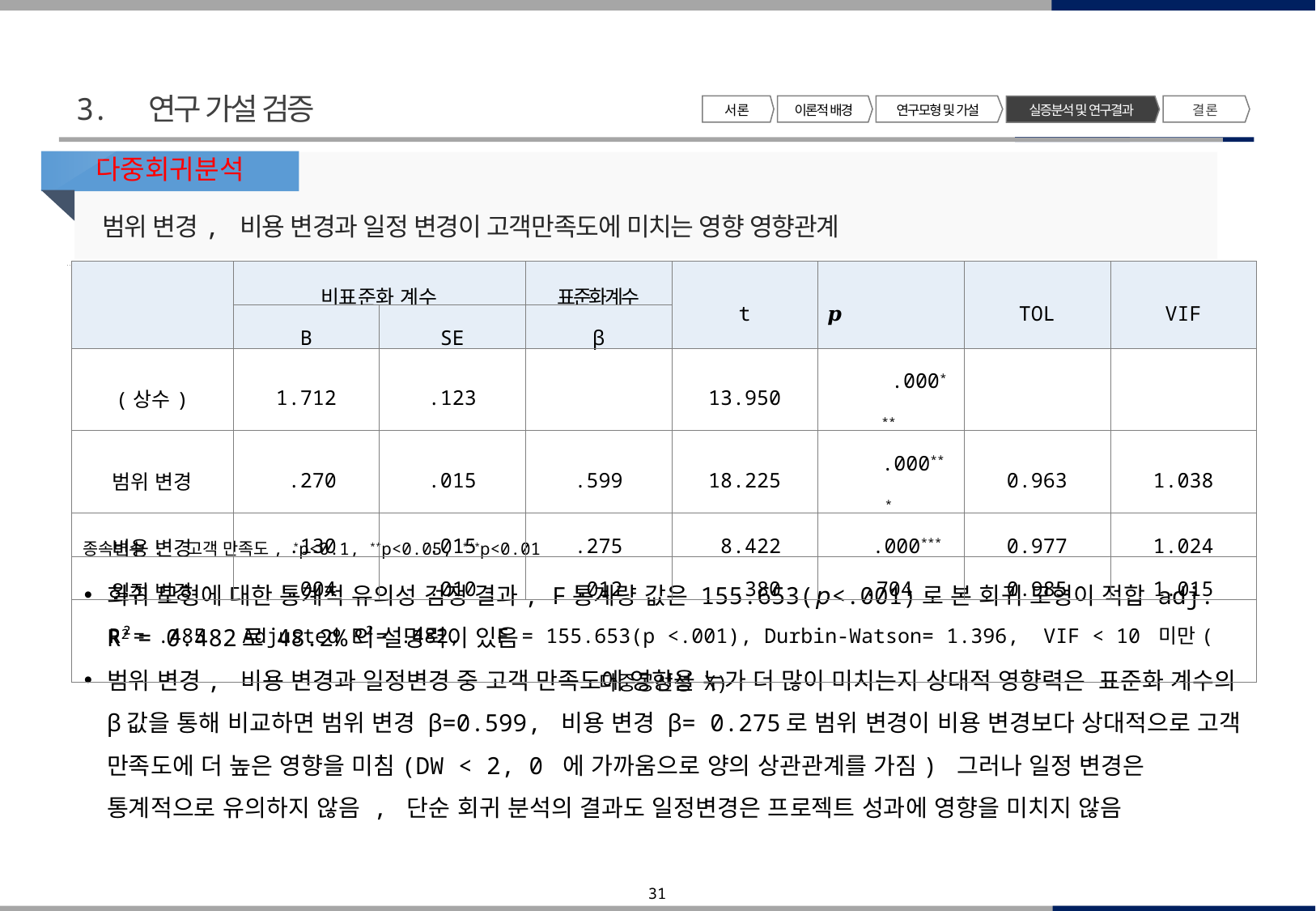

3.  연구 가설 검증
서  론
이론적 배경
연구모형 및 가설
결 론
실증분석 및 연구결과

다중회귀분석

범위 변경, 비용 변경과 일정 변경이 고객만족도에 미치는 영향 영향관계
|  | 비표준화 계수 |  | 표준화계수 | t | 𝒑 | TOL | VIF |
| --- | --- | --- | --- | --- | --- | --- | --- |
|  | B | SE | β |  |  |  |  |
| (상수) | 1.712 | .123 |  | 13.950 | .000\*\*\* |  |  |
| 범위 변경 | .270 | .015 | .599 | 18.225 | .000\*\*\* | 0.963 | 1.038 |
| 비용 변경 | .130 | .015 | .275 | 8.422 | .000\*\*\* | 0.977 | 1.024 |
| 일정 변경 | .004 | .010 | .012 | .380 | .704 | 0.985 | 1.015 |
| R²= .485 Adjusted R²= .482, F = 155.653(p <.001), Durbin-Watson= 1.396, VIF < 10 미만(다중공선성 X) |  |  |  |  |  |  |  |
종속변수 :  고객 만족도, *p<0.1, **p<0.05, ***p<0.01
회귀 모형에 대한 통계적 유의성 검정 결과, F통계량 값은 155.653(𝘱<.001)로 본 회귀 모형이 적합 adj. R2 = 0.482로 48.2%의 설명력이 있음
범위 변경, 비용 변경과 일정변경 중 고객 만족도에 영향을 누가 더 많이 미치는지 상대적 영향력은  표준화 계수의 β값을 통해 비교하면 범위 변경 β=0.599, 비용 변경 β= 0.275로 범위 변경이 비용 변경보다 상대적으로 고객 만족도에 더 높은 영향을 미침(DW < 2, 0 에 가까움으로 양의 상관관계를 가짐) 그러나 일정 변경은 통계적으로 유의하지 않음 , 단순 회귀 분석의 결과도 일정변경은 프로젝트 성과에 영향을 미치지 않음